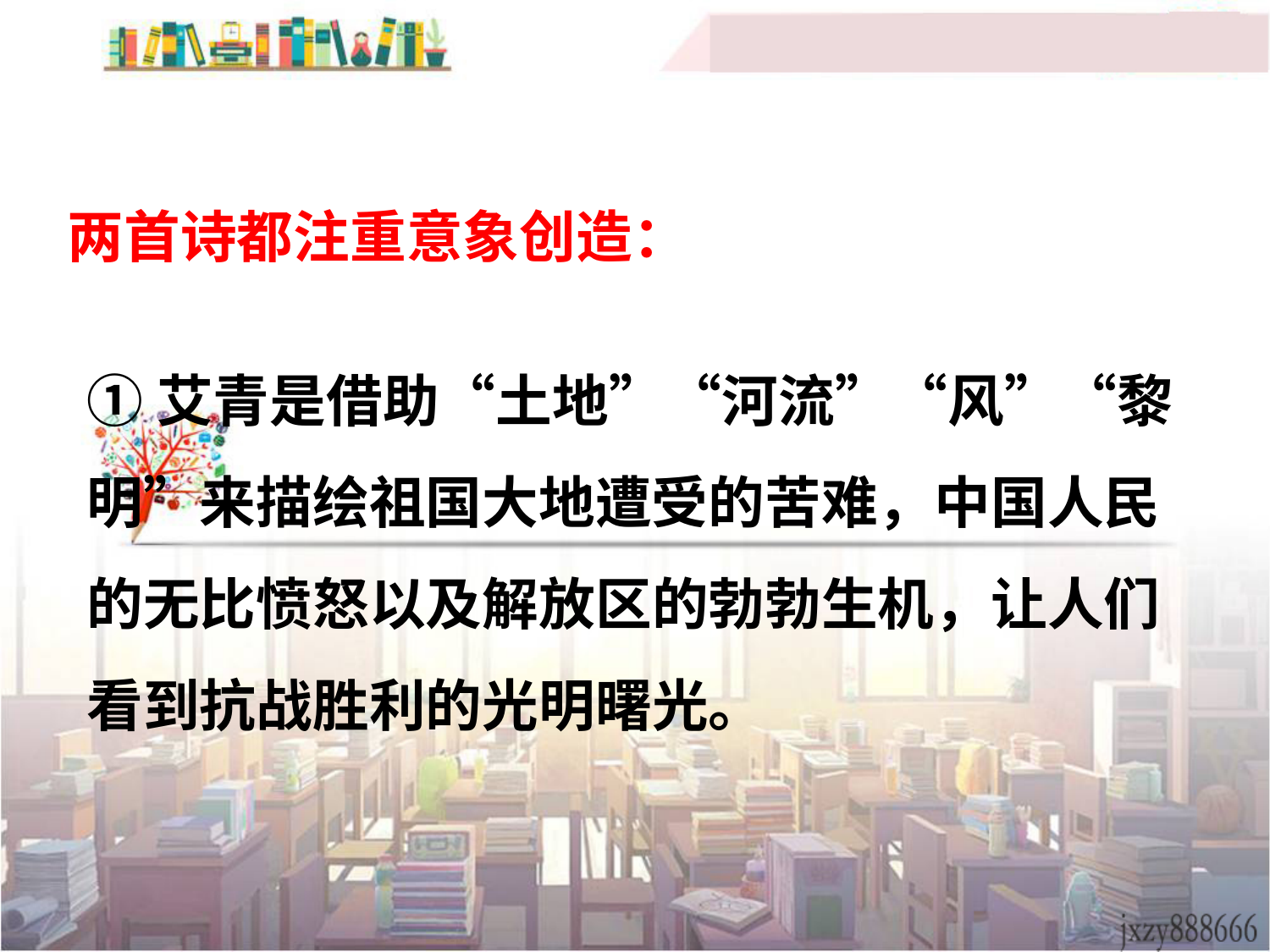

两首诗都注重意象创造：
①艾青是借助“土地”“河流”“风”“黎明”来描绘祖国大地遭受的苦难，中国人民的无比愤怒以及解放区的勃勃生机，让人们看到抗战胜利的光明曙光。